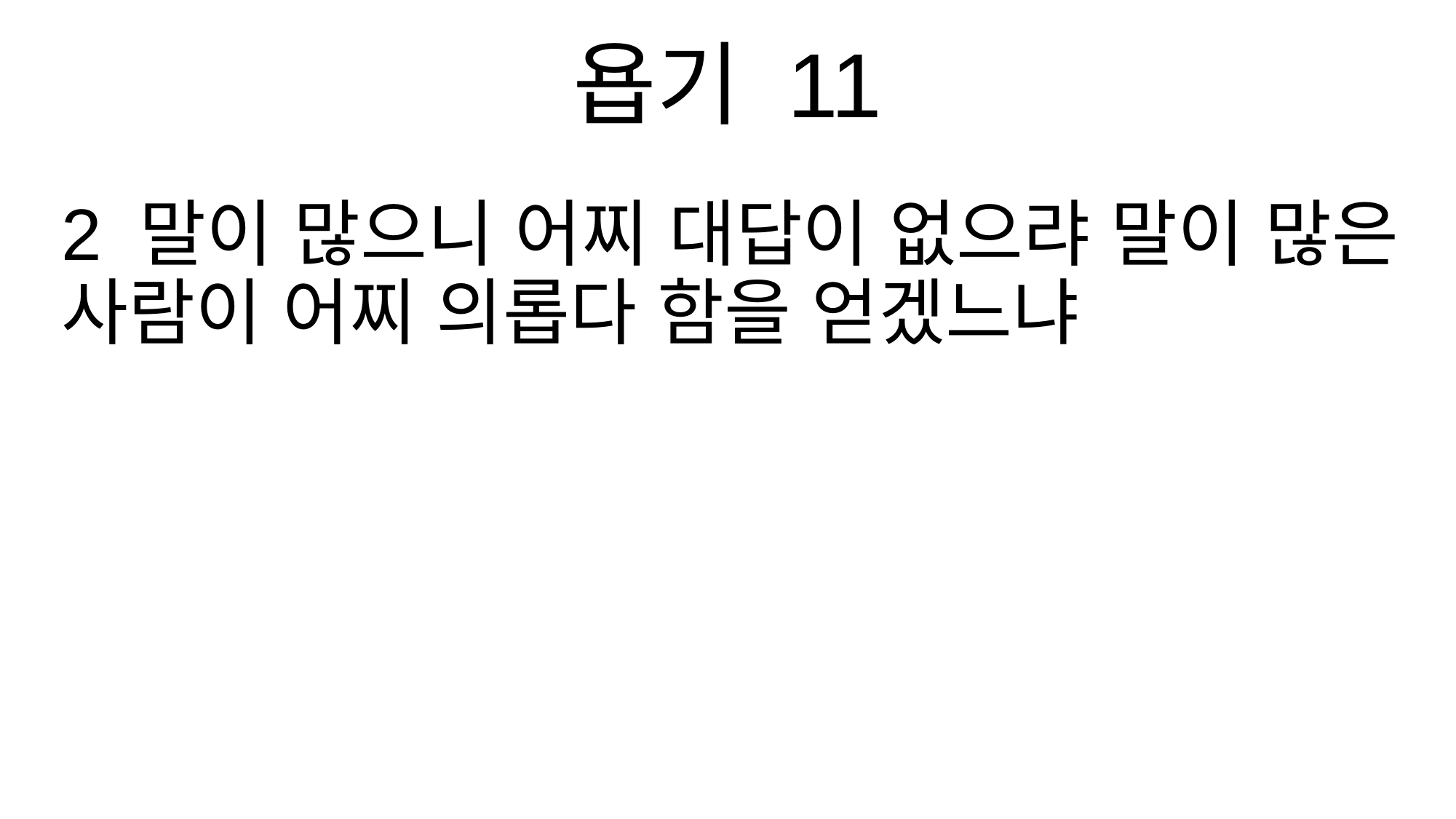

욥기 11
2 말이 많으니 어찌 대답이 없으랴 말이 많은 사람이 어찌 의롭다 함을 얻겠느냐